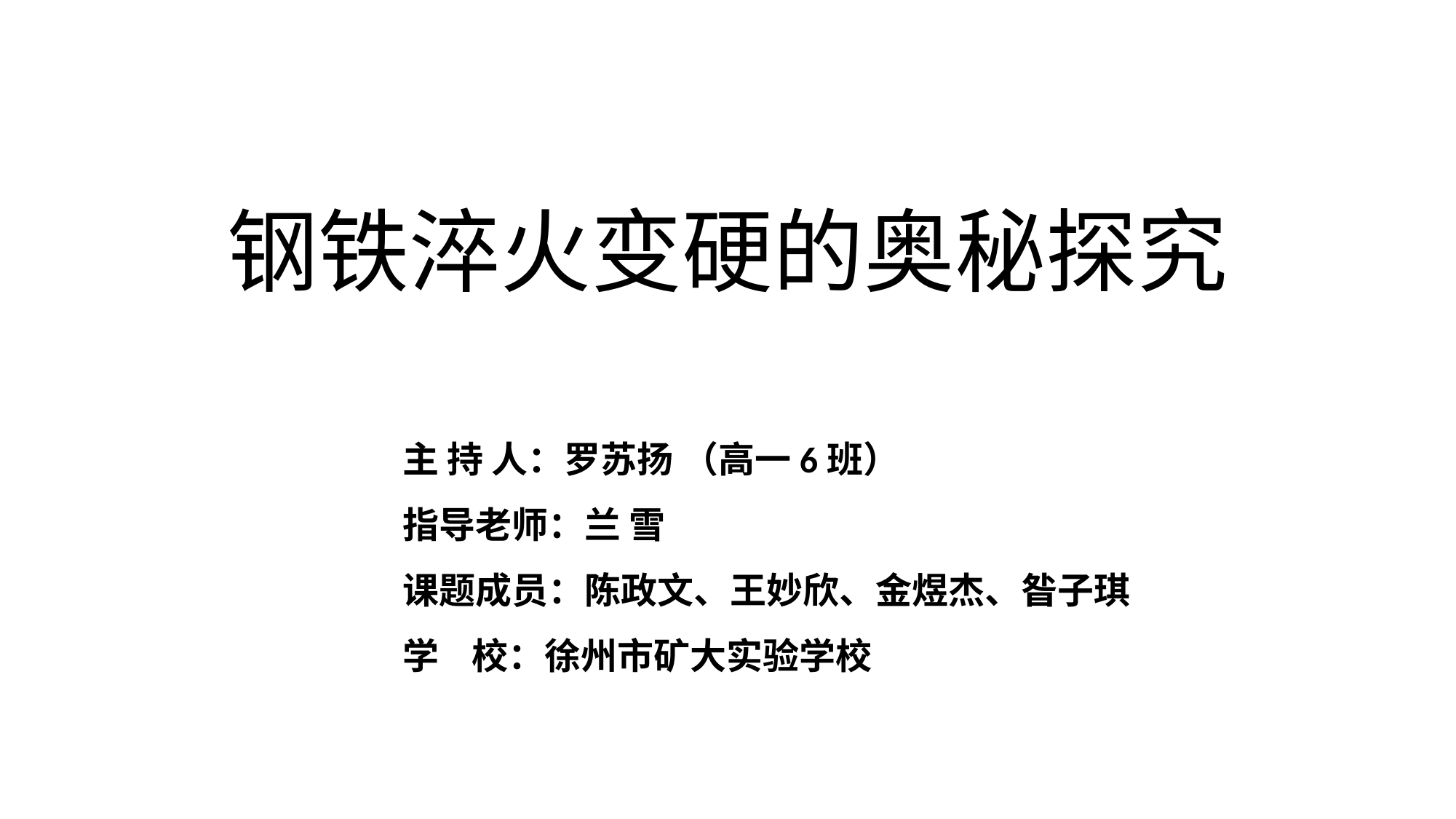

# 钢铁淬火变硬的奥秘探究
主 持 人：罗苏扬 （高一6班）
指导老师：兰 雪
课题成员：陈政文、王妙欣、金煜杰、昝子琪
学    校：徐州市矿大实验学校